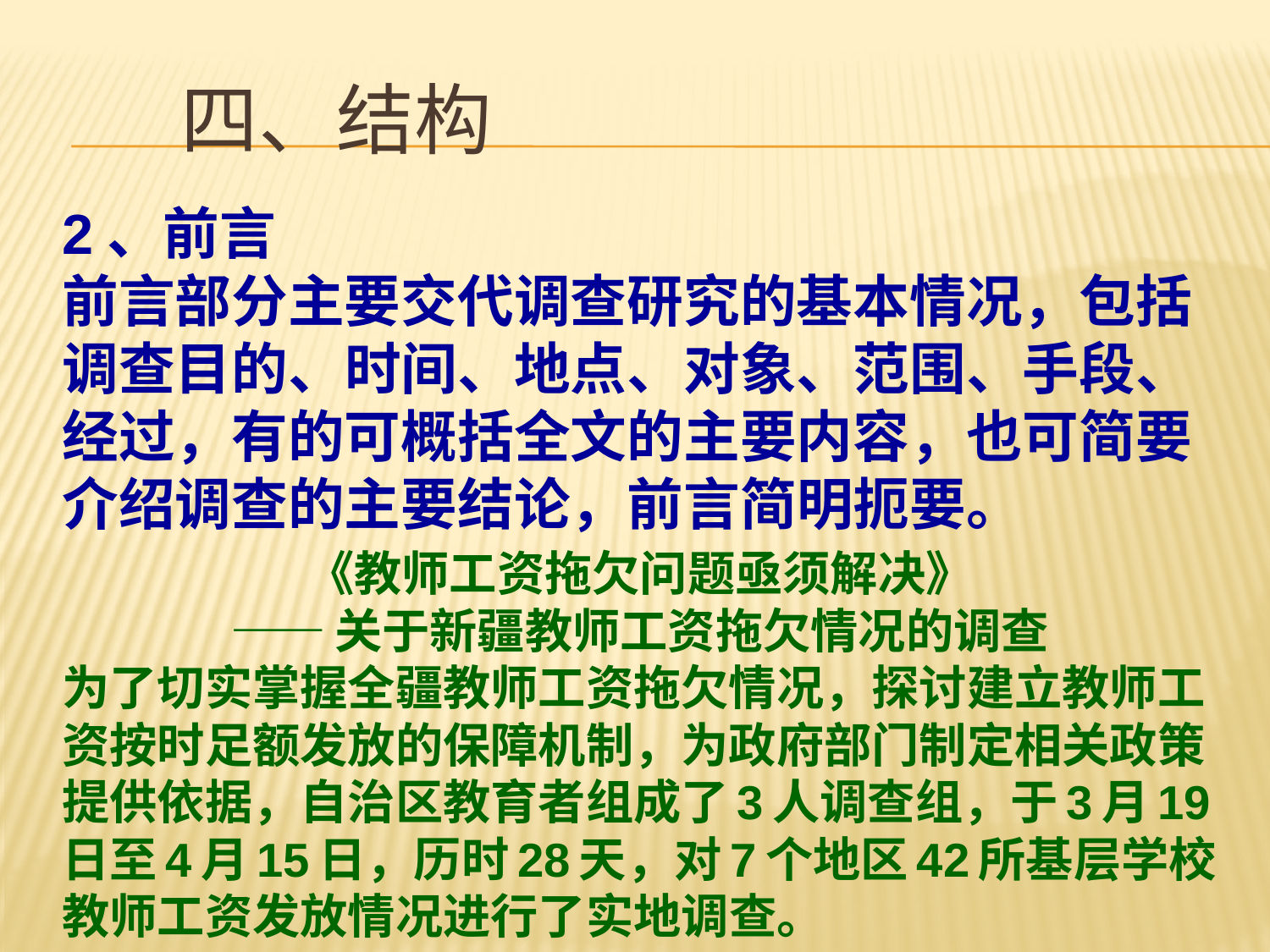

# 四、结构
2、前言
前言部分主要交代调查研究的基本情况，包括调查目的、时间、地点、对象、范围、手段、经过，有的可概括全文的主要内容，也可简要介绍调查的主要结论，前言简明扼要。
《教师工资拖欠问题亟须解决》
——关于新疆教师工资拖欠情况的调查
为了切实掌握全疆教师工资拖欠情况，探讨建立教师工资按时足额发放的保障机制，为政府部门制定相关政策提供依据，自治区教育者组成了3人调查组，于3月19日至4月15日，历时28天，对7个地区42所基层学校教师工资发放情况进行了实地调查。